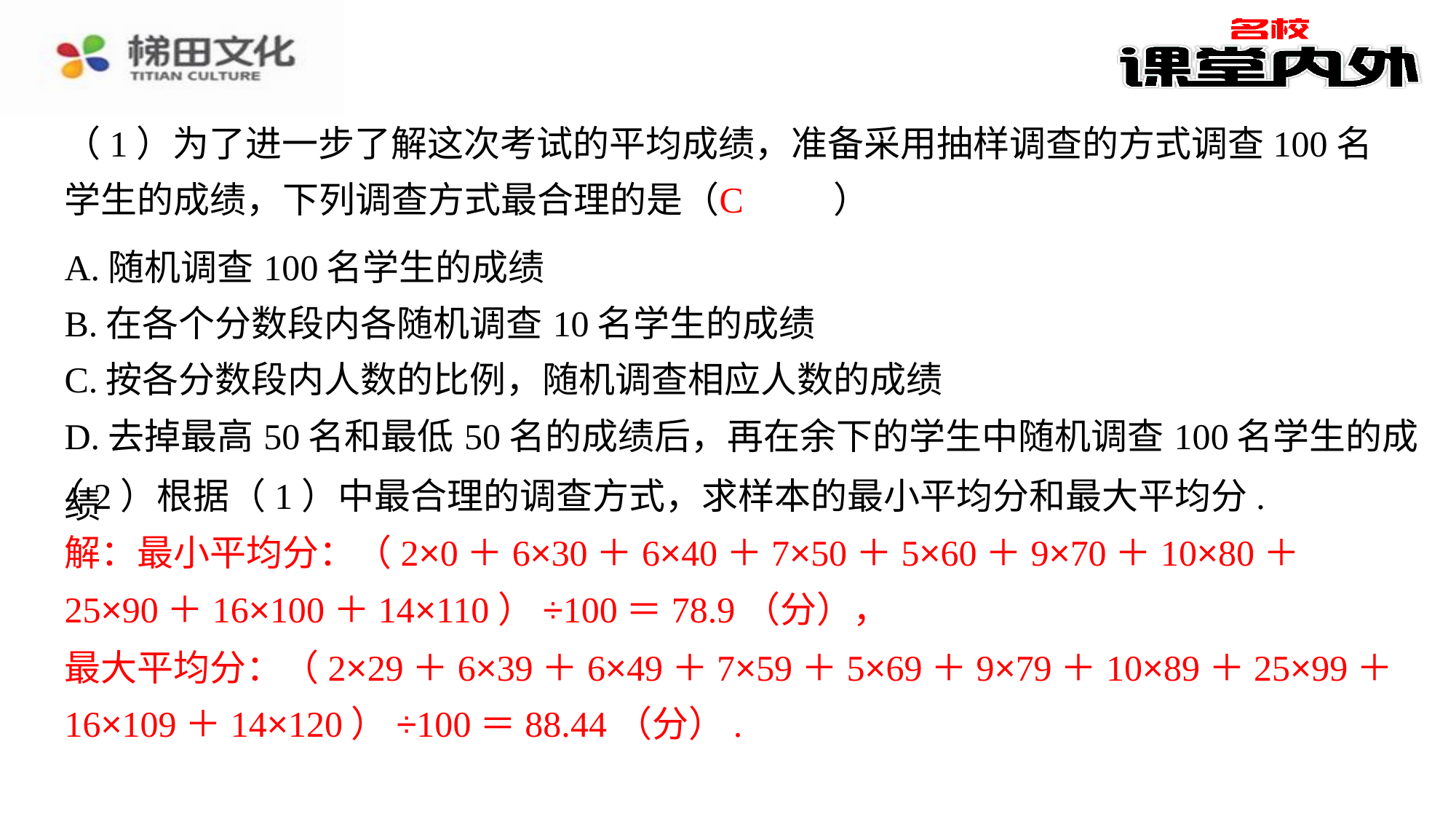

（1）为了进一步了解这次考试的平均成绩，准备采用抽样调查的方式调查100名学生的成绩，下列调查方式最合理的是（　C　）
C
| A.随机调查100名学生的成绩 |
| --- |
| B.在各个分数段内各随机调查10名学生的成绩 |
| C.按各分数段内人数的比例，随机调查相应人数的成绩 |
| D.去掉最高50名和最低50名的成绩后，再在余下的学生中随机调查100名学生的成绩 |
（2）根据（1）中最合理的调查方式，求样本的最小平均分和最大平均分.
解：最小平均分：（2×0＋6×30＋6×40＋7×50＋5×60＋9×70＋10×80＋
解：最小平均分：（2×0＋6×30＋6×40＋7×50＋5×60＋9×70＋10×80＋25×90＋16×100＋14×110）÷100＝78.9（分），⁠
25×90＋16×100＋14×110）÷100＝78.9（分），
最大平均分：（2×29＋6×39＋6×49＋7×59＋5×69＋9×79＋10×89＋25×99＋
最大平均分：（2×29＋6×39＋6×49＋7×59＋5×69＋9×79＋10×89＋25×99＋16×109＋14×120）÷100＝88.44（分）.⁠
16×109＋14×120）÷100＝88.44（分）.